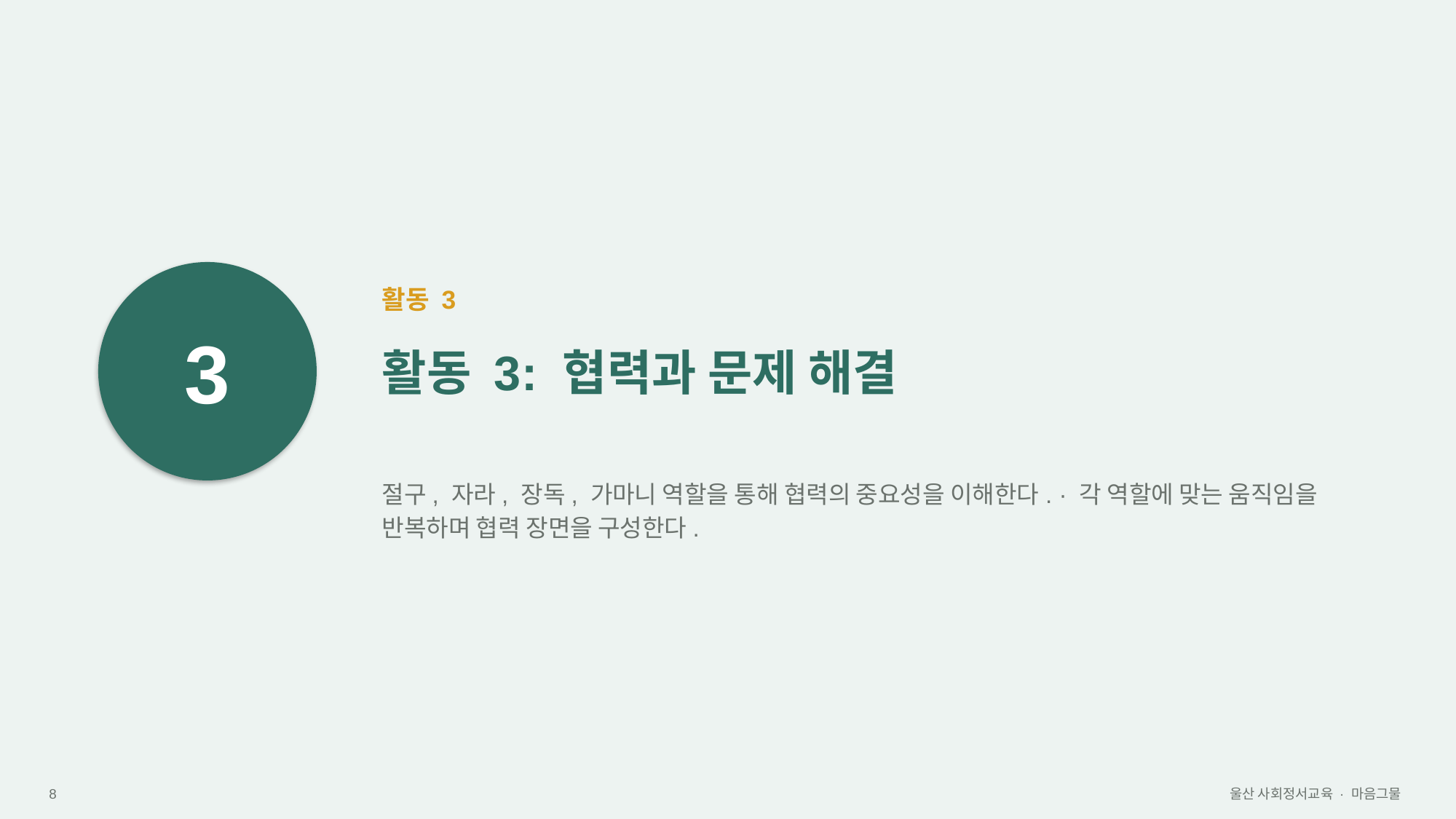

3
활동 3
활동 3: 협력과 문제 해결
절구, 자라, 장독, 가마니 역할을 통해 협력의 중요성을 이해한다. · 각 역할에 맞는 움직임을 반복하며 협력 장면을 구성한다.
8
울산 사회정서교육 · 마음그물